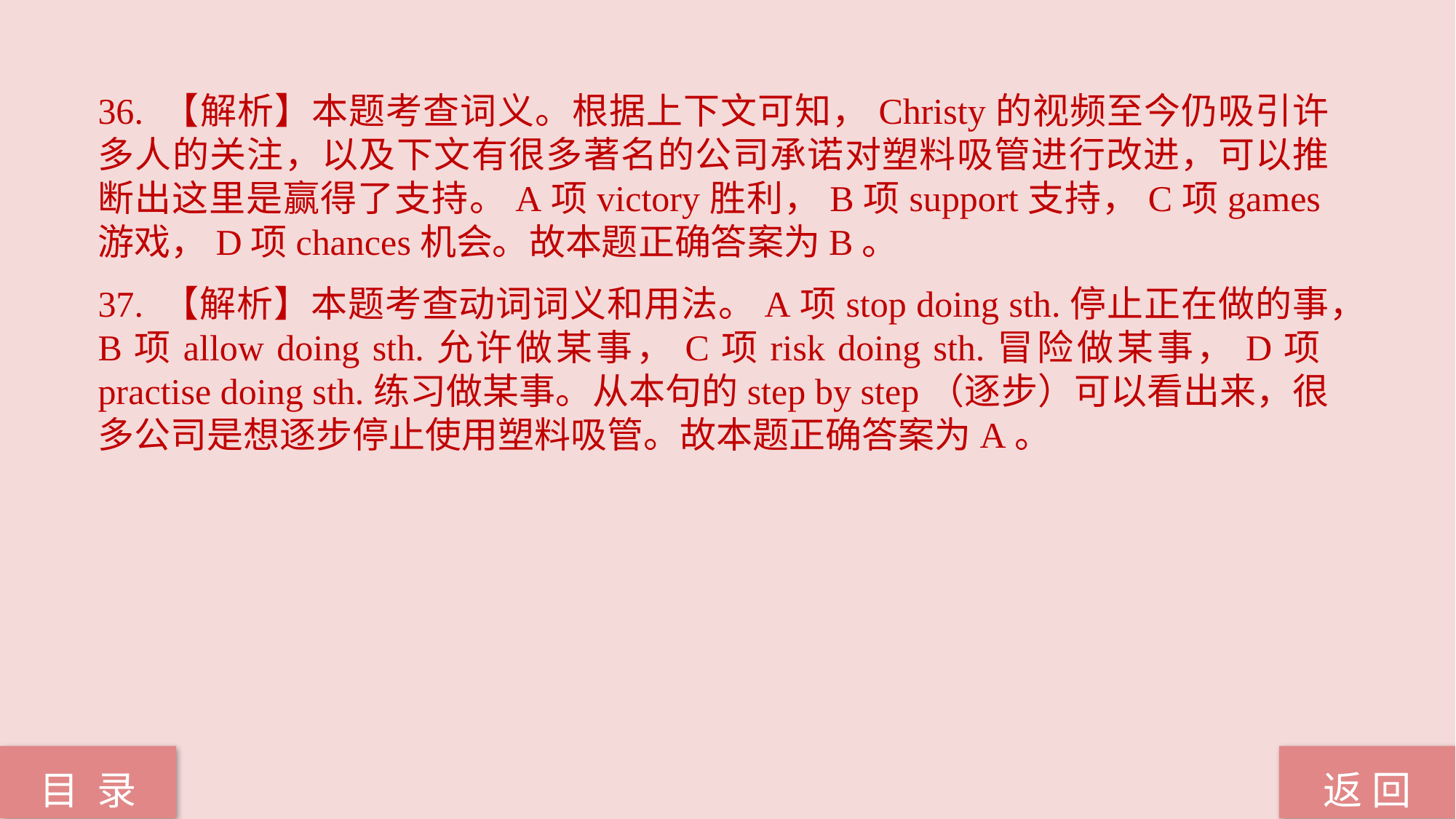

36. 【解析】本题考查词义。根据上下文可知，Christy的视频至今仍吸引许多人的关注，以及下文有很多著名的公司承诺对塑料吸管进行改进，可以推断出这里是赢得了支持。A项victory胜利，B项support支持，C项games游戏，D项chances机会。故本题正确答案为B。
37. 【解析】本题考查动词词义和用法。A项stop doing sth.停止正在做的事，B项allow doing sth.允许做某事，C项risk doing sth.冒险做某事，D项practise doing sth.练习做某事。从本句的step by step（逐步）可以看出来，很多公司是想逐步停止使用塑料吸管。故本题正确答案为A。
返 回